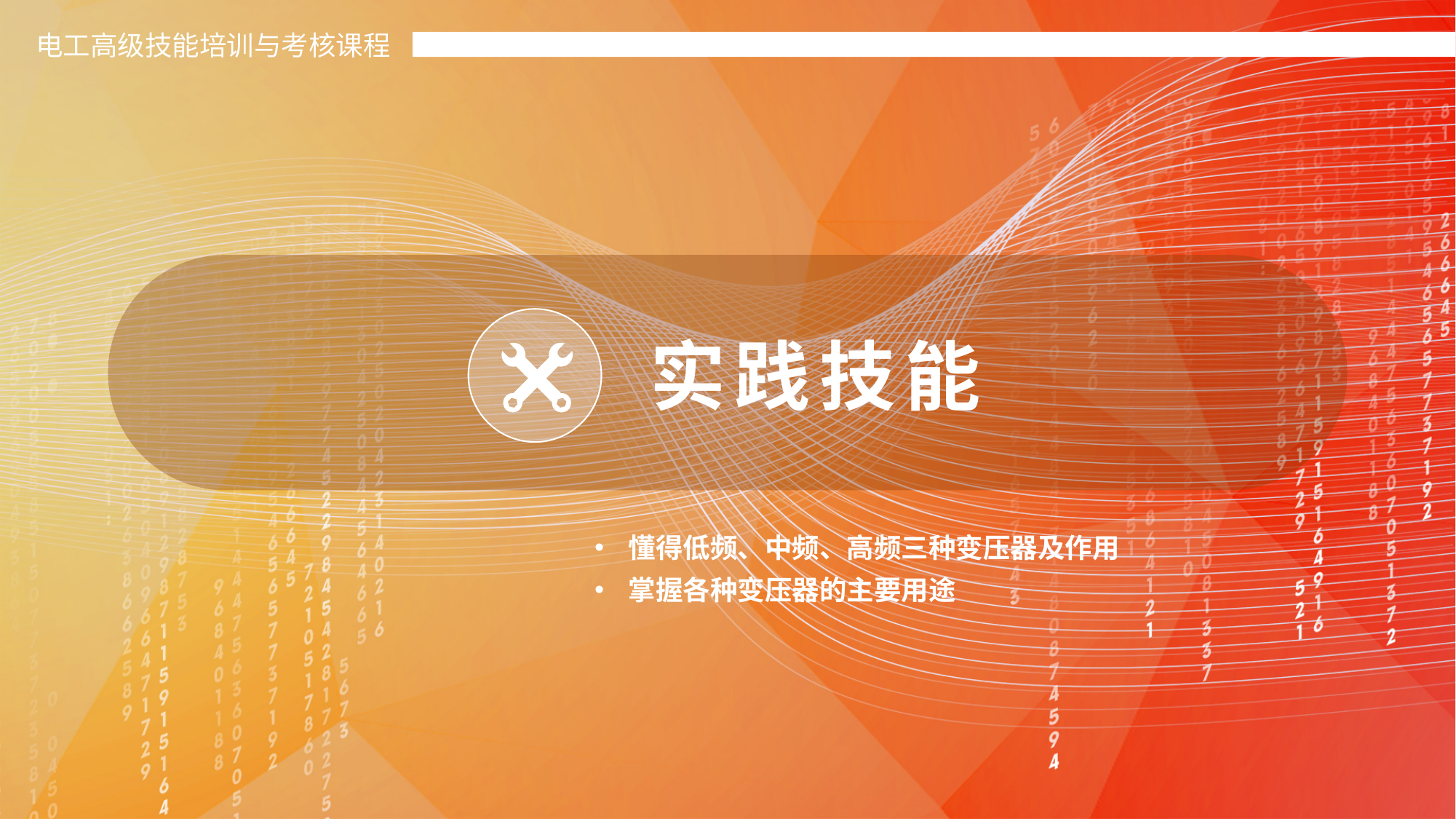

电工高级技能培训与考核课程

实践技能
懂得低频、中频、高频三种变压器及作用
掌握各种变压器的主要用途